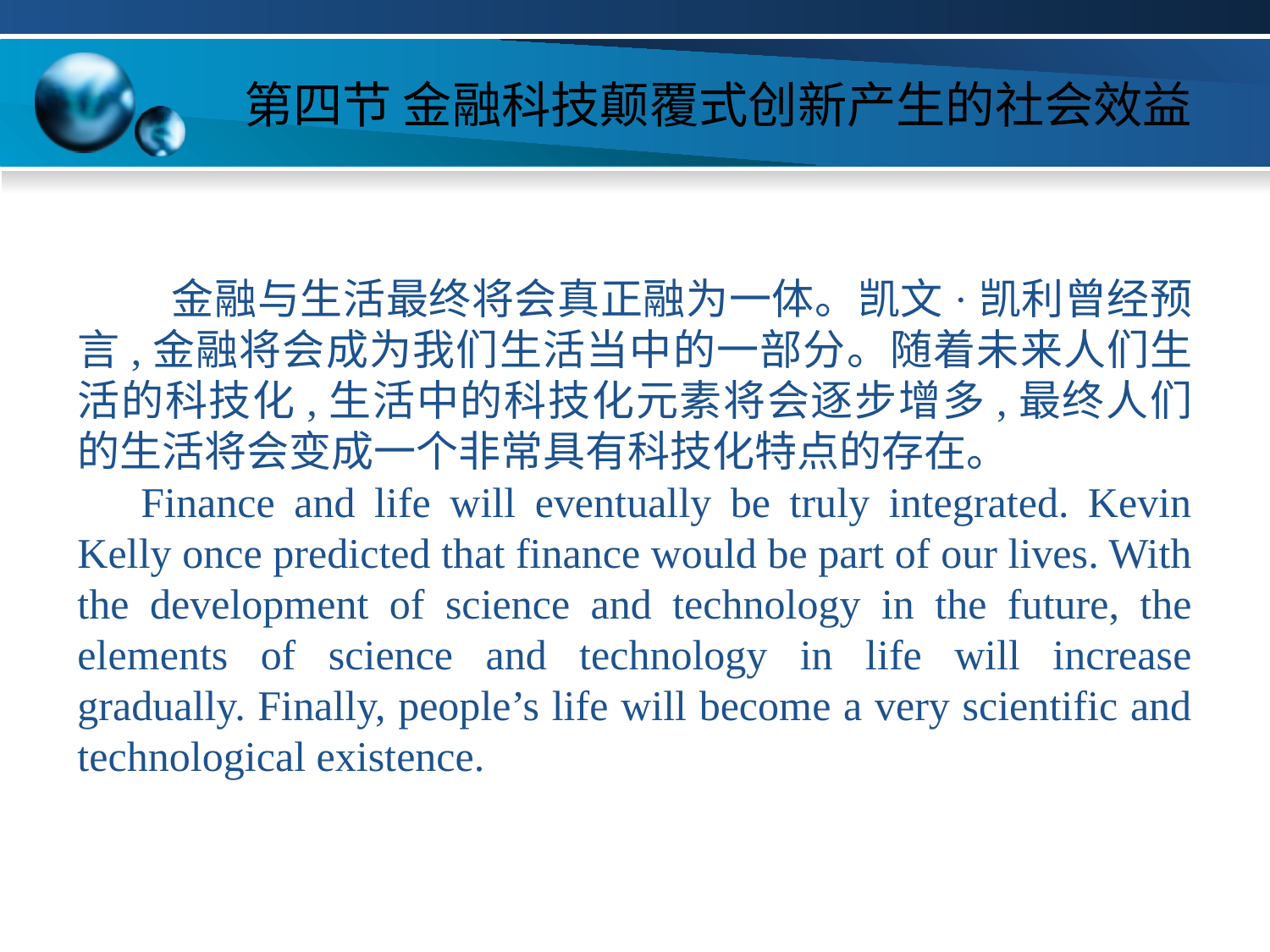

# 第四节 金融科技颠覆式创新产生的社会效益
  金融与生活最终将会真正融为一体。凯文·凯利曾经预言,金融将会成为我们生活当中的一部分。随着未来人们生活的科技化,生活中的科技化元素将会逐步增多,最终人们的生活将会变成一个非常具有科技化特点的存在。
Finance and life will eventually be truly integrated. Kevin Kelly once predicted that finance would be part of our lives. With the development of science and technology in the future, the elements of science and technology in life will increase gradually. Finally, people’s life will become a very scientific and technological existence.